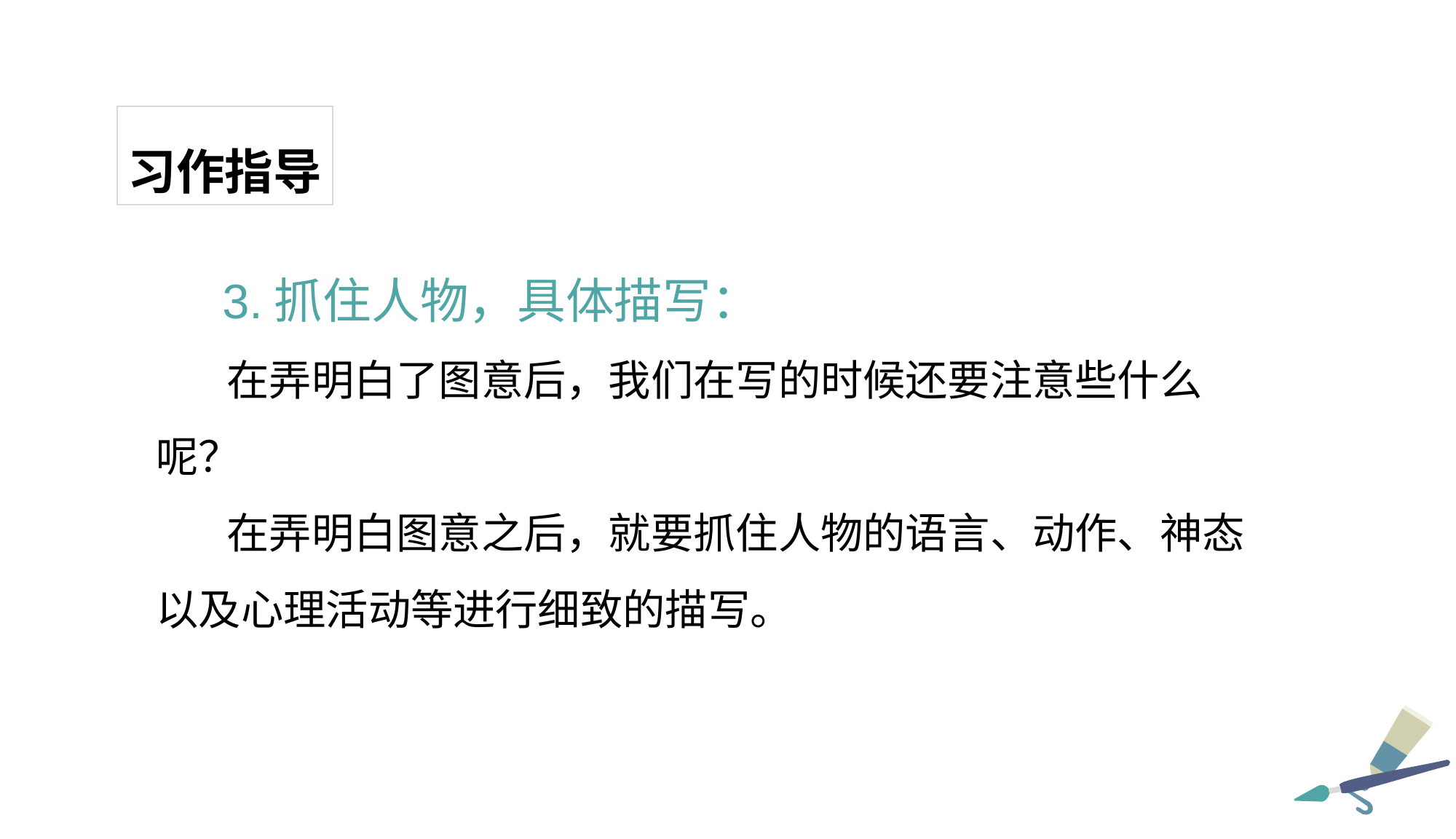

习作指导
 3.抓住人物，具体描写：
   在弄明白了图意后，我们在写的时候还要注意些什么呢？
   在弄明白图意之后，就要抓住人物的语言、动作、神态以及心理活动等进行细致的描写。